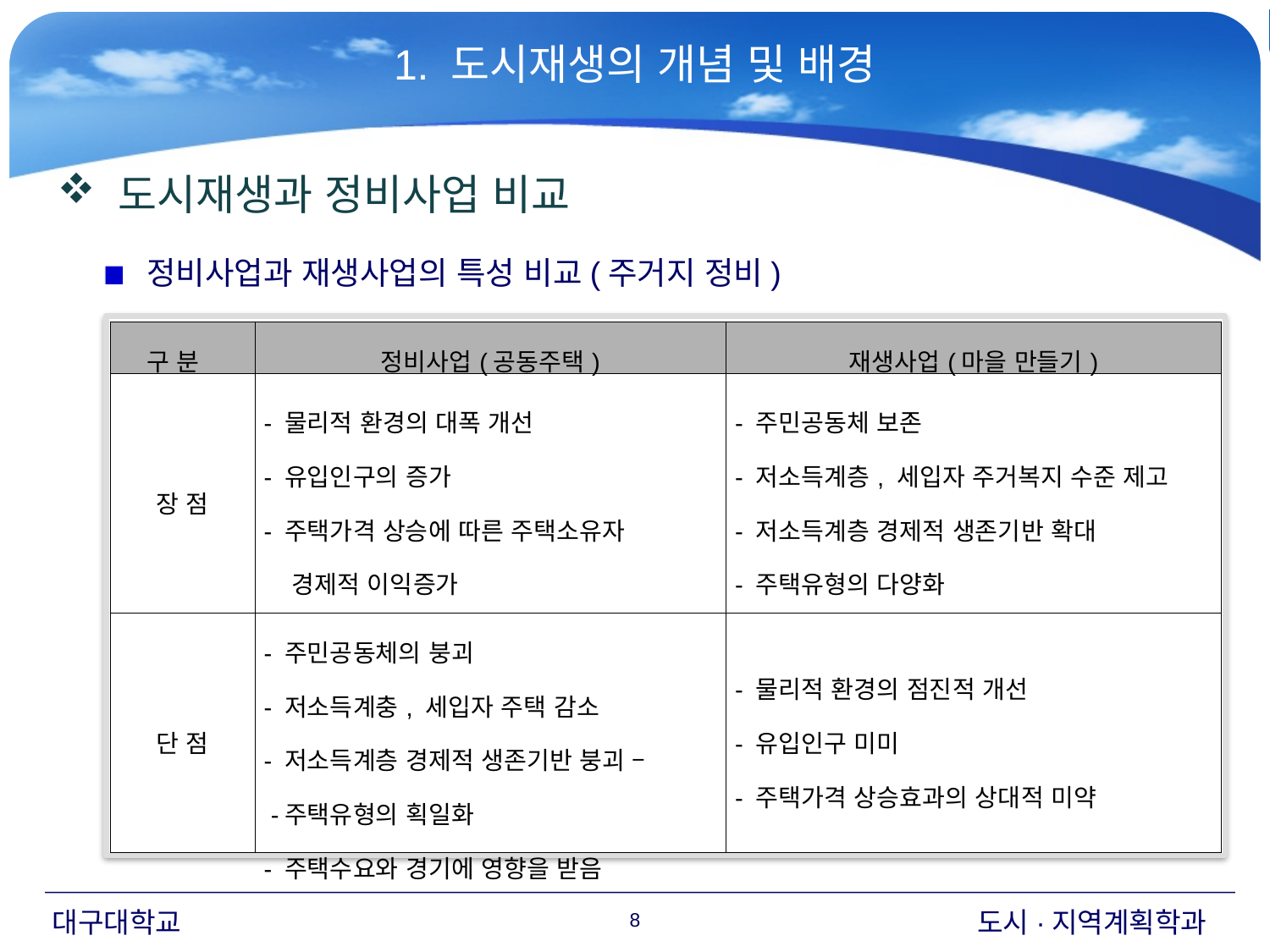

1. 도시재생의 개념 및 배경
 도시재생과 정비사업 비교
 정비사업과 재생사업의 특성 비교(주거지 정비)

| 구 분 | 정비사업(공동주택) | 재생사업(마을 만들기) |
| --- | --- | --- |
| 장 점 | - 물리적 환경의 대폭 개선 - 유입인구의 증가 - 주택가격 상승에 따른 주택소유자 경제적 이익증가 | - 주민공동체 보존 - 저소득계층, 세입자 주거복지 수준 제고 - 저소득계층 경제적 생존기반 확대 - 주택유형의 다양화 |
| 단 점 | - 주민공동체의 붕괴 - 저소득계충, 세입자 주택 감소 - 저소득계층 경제적 생존기반 붕괴 – -주택유형의 획일화 - 주택수요와 경기에 영향을 받음 | - 물리적 환경의 점진적 개선 - 유입인구 미미 - 주택가격 상승효과의 상대적 미약 |